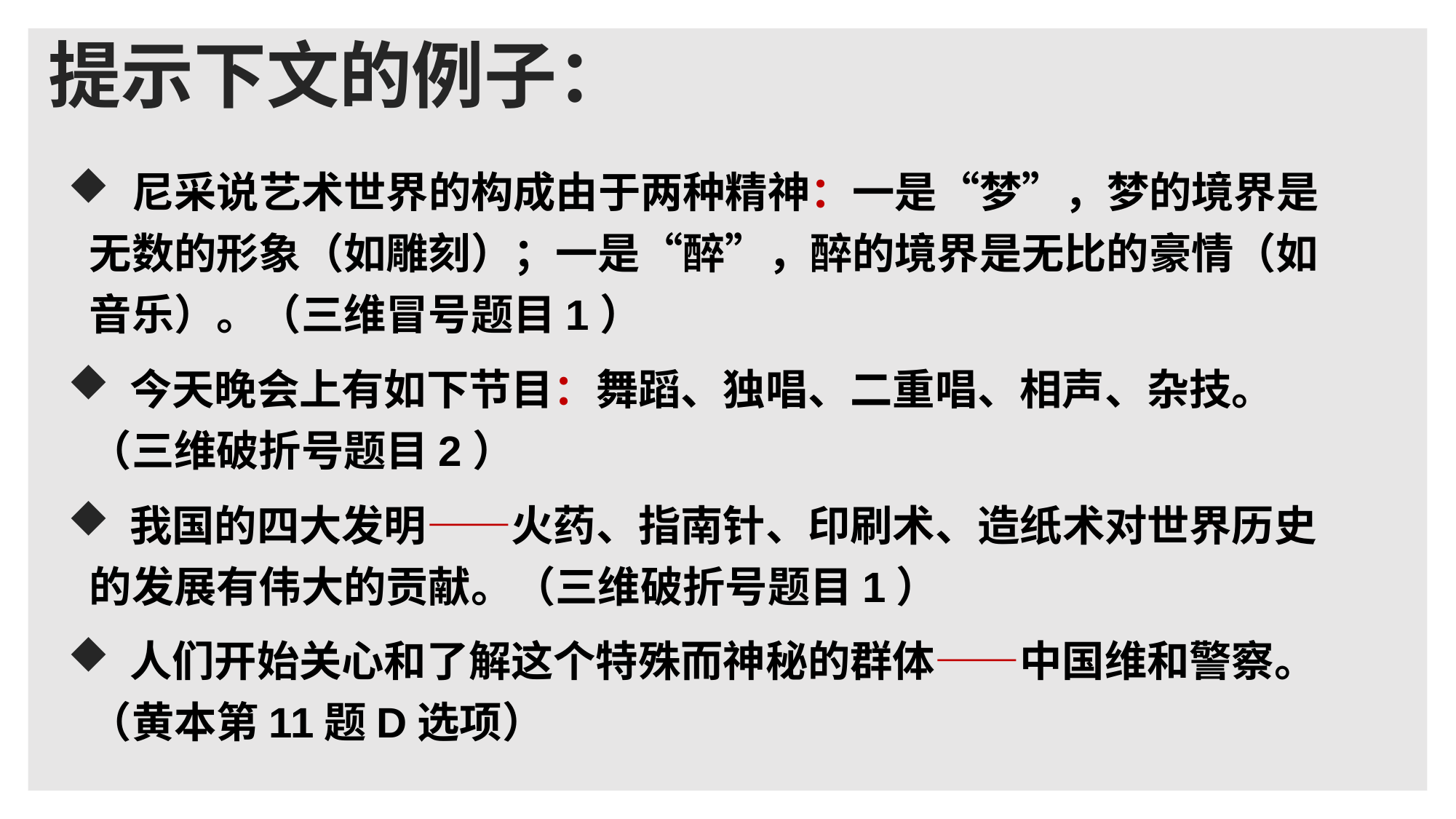

# 提示下文的例子：
 尼采说艺术世界的构成由于两种精神：一是“梦”，梦的境界是无数的形象（如雕刻）；一是“醉”，醉的境界是无比的豪情（如音乐）。（三维冒号题目1）
 今天晚会上有如下节目：舞蹈、独唱、二重唱、相声、杂技。（三维破折号题目2）
 我国的四大发明——火药、指南针、印刷术、造纸术对世界历史的发展有伟大的贡献。（三维破折号题目1）
 人们开始关心和了解这个特殊而神秘的群体——中国维和警察。（黄本第11题D选项）